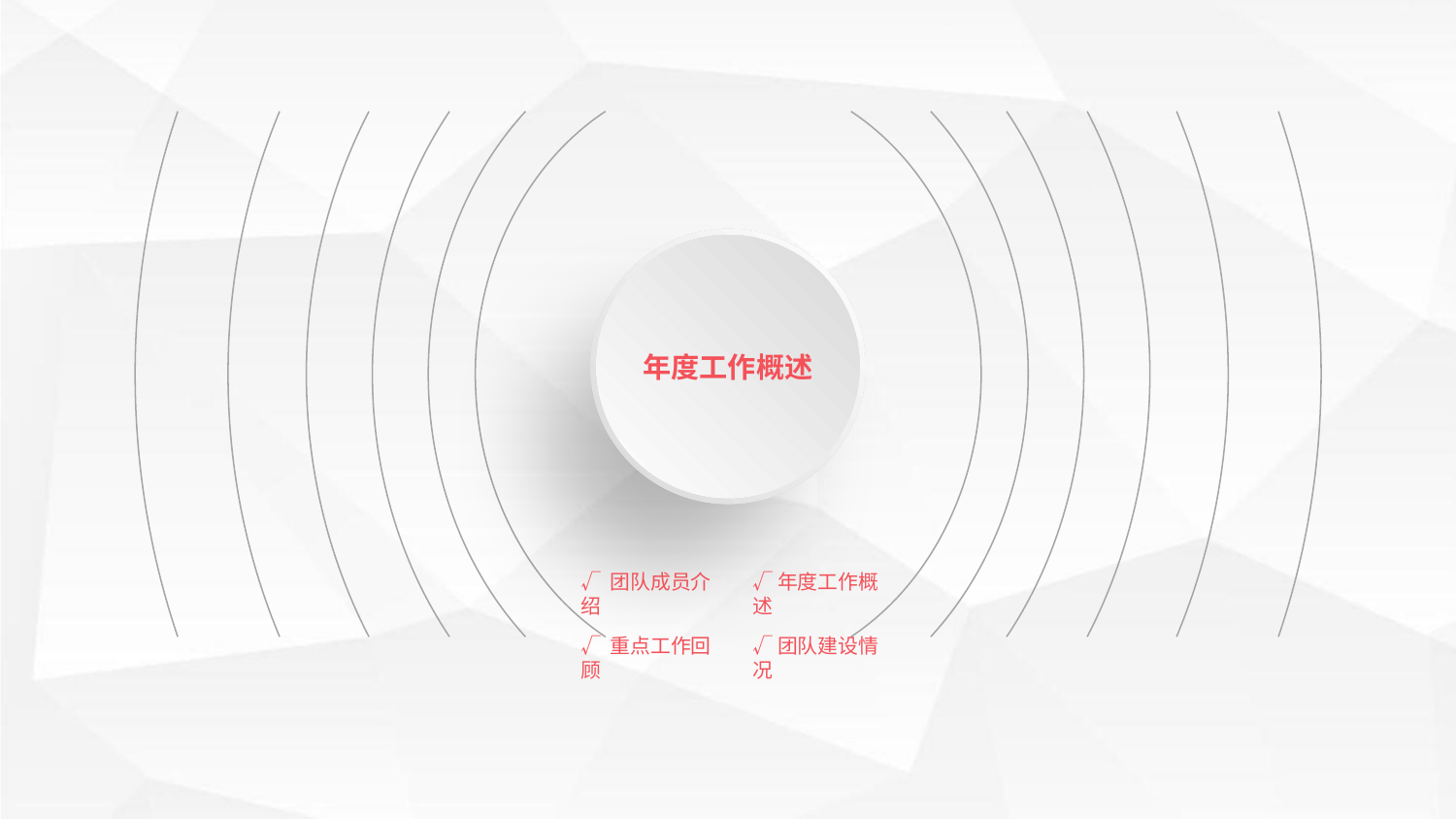

年度工作概述
√ 团队成员介绍
√年度工作概述
√ 重点工作回顾
√团队建设情况